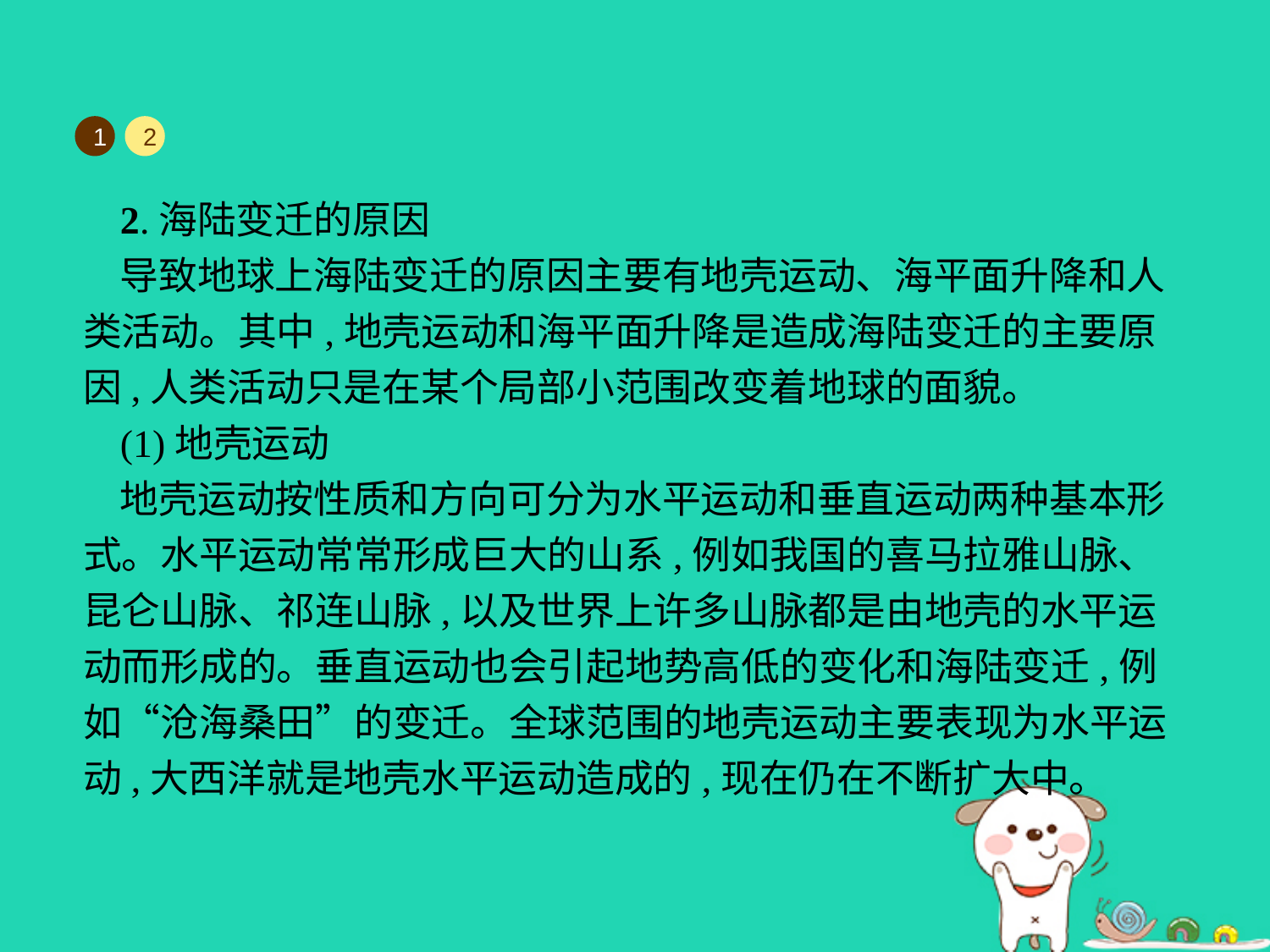

1
2
2.海陆变迁的原因
导致地球上海陆变迁的原因主要有地壳运动、海平面升降和人类活动。其中,地壳运动和海平面升降是造成海陆变迁的主要原因,人类活动只是在某个局部小范围改变着地球的面貌。
(1)地壳运动
地壳运动按性质和方向可分为水平运动和垂直运动两种基本形式。水平运动常常形成巨大的山系,例如我国的喜马拉雅山脉、昆仑山脉、祁连山脉,以及世界上许多山脉都是由地壳的水平运动而形成的。垂直运动也会引起地势高低的变化和海陆变迁,例如“沧海桑田”的变迁。全球范围的地壳运动主要表现为水平运动,大西洋就是地壳水平运动造成的,现在仍在不断扩大中。